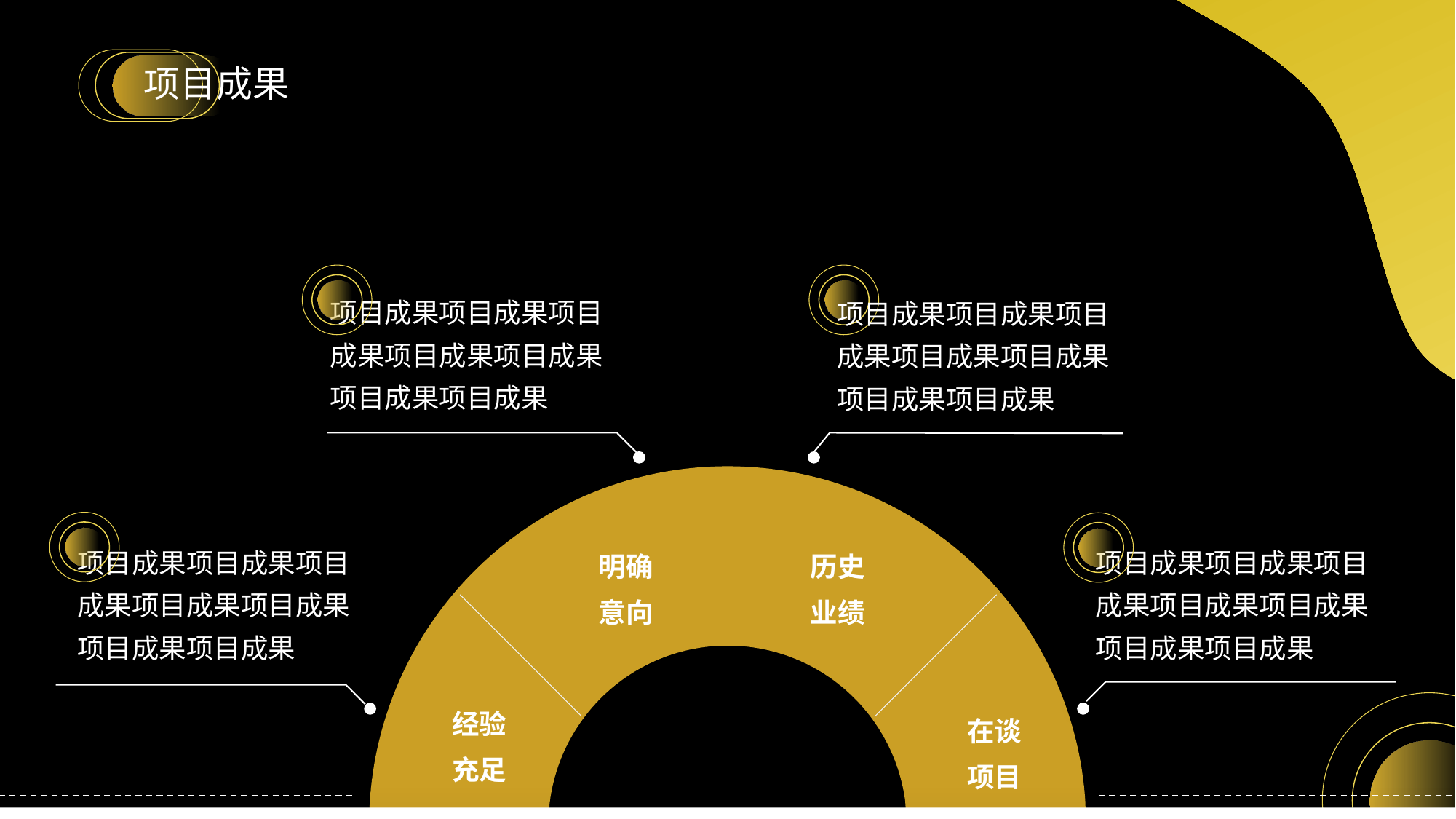

# 项目成果

项目成果项目成果项目成果项目成果项目成果项目成果项目成果
项目成果项目成果项目成果项目成果项目成果项目成果项目成果

项目成果项目成果项目成果项目成果项目成果项目成果项目成果
项目成果项目成果项目成果项目成果项目成果项目成果项目成果
明确
意向
历史
业绩

经验
充足
在谈
项目